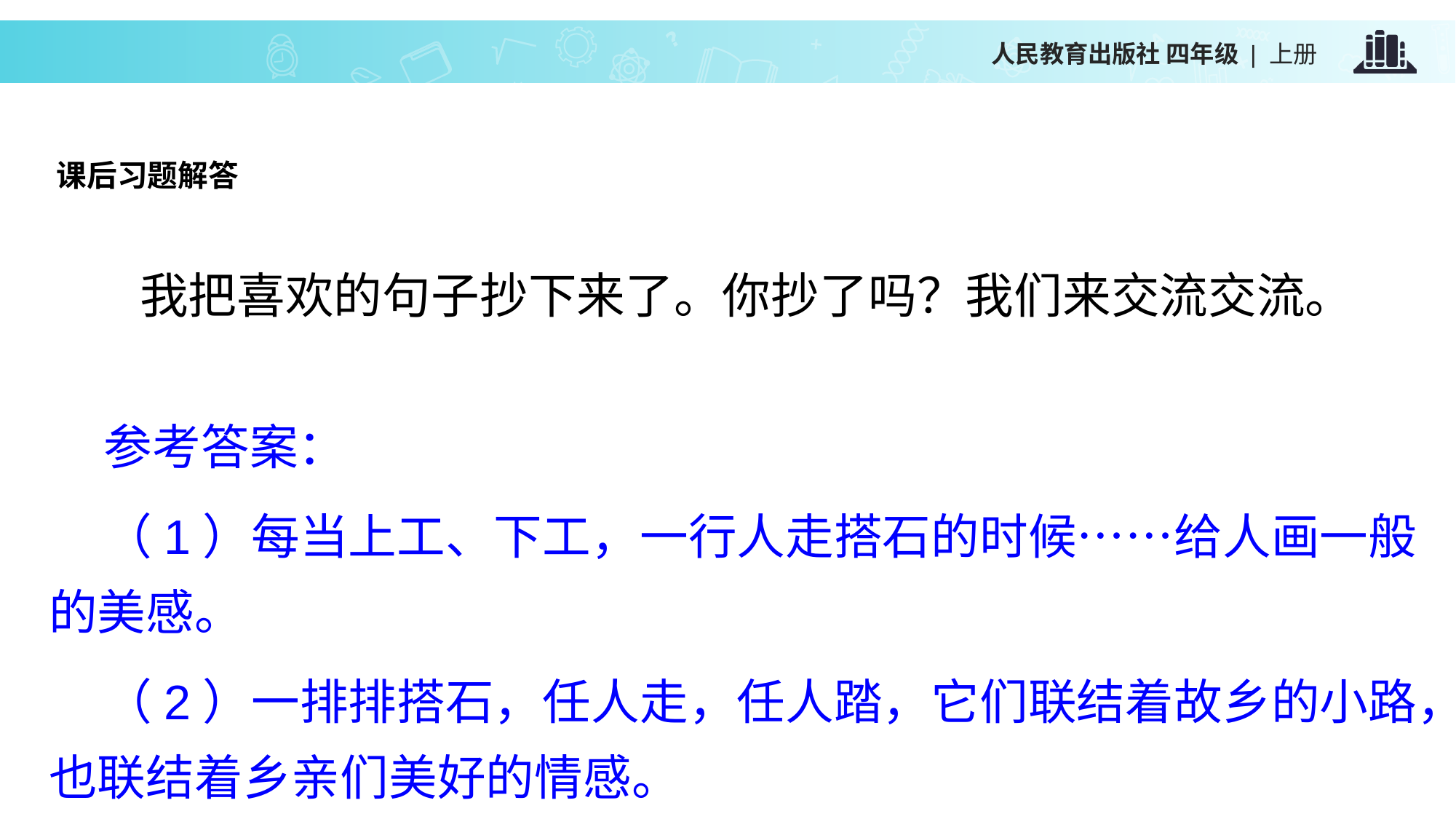

课后习题解答
我把喜欢的句子抄下来了。你抄了吗？我们来交流交流。
    参考答案：
    （1）每当上工、下工，一行人走搭石的时候……给人画一般的美感。
    （2）一排排搭石，任人走，任人踏，它们联结着故乡的小路，也联结着乡亲们美好的情感。